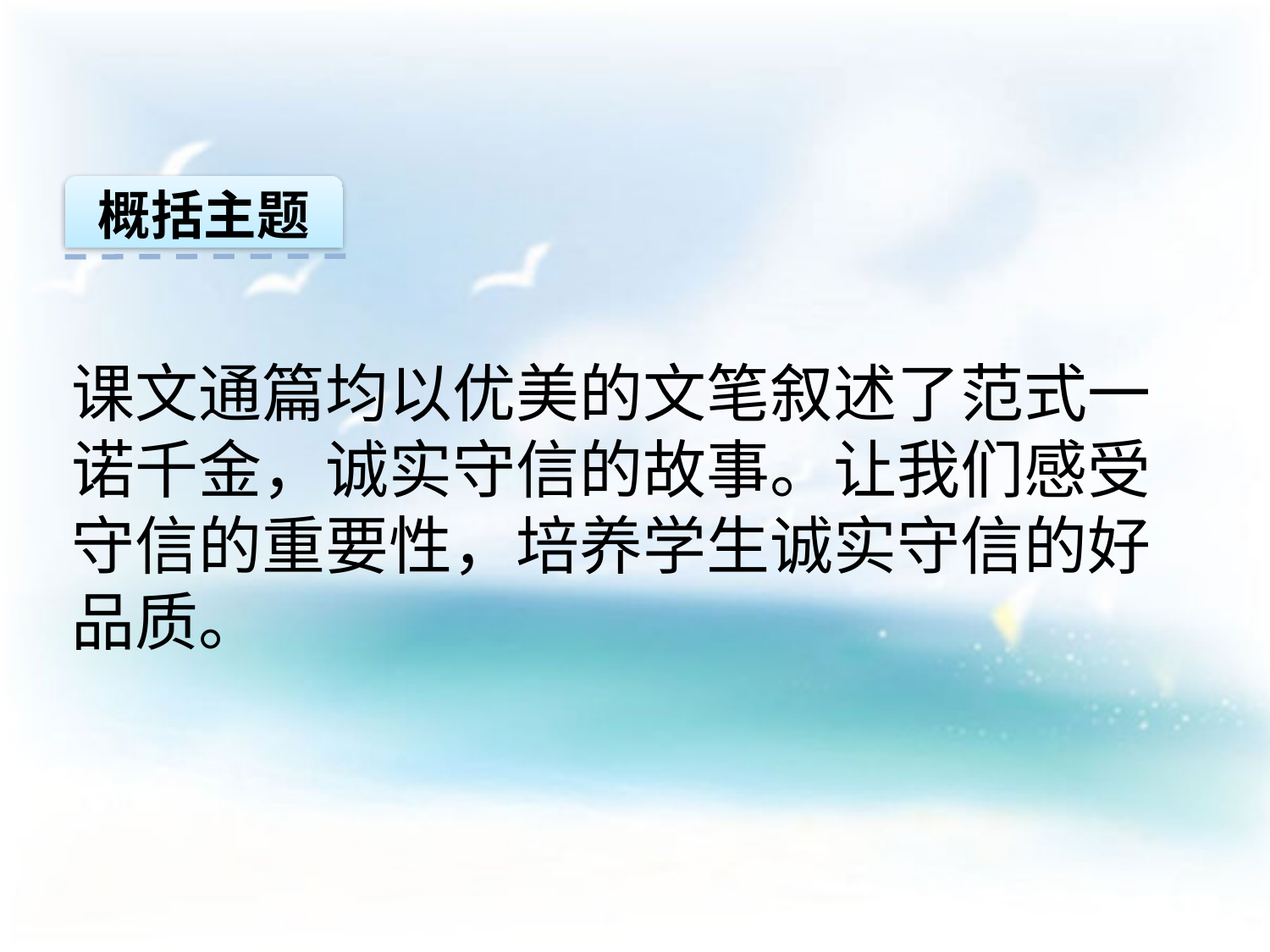

概括主题
课文通篇均以优美的文笔叙述了范式一诺千金，诚实守信的故事。让我们感受守信的重要性，培养学生诚实守信的好品质。